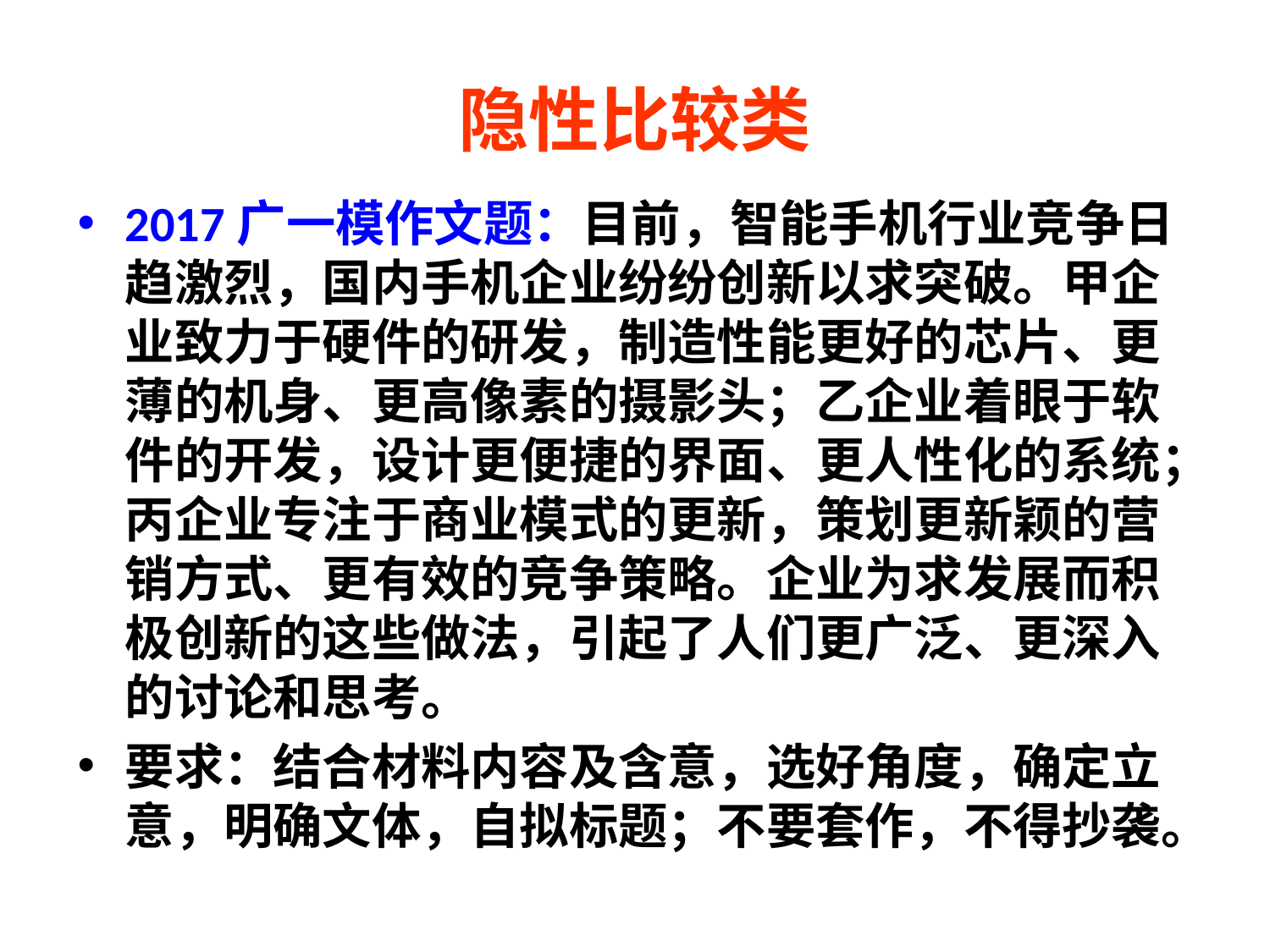

# 隐性比较类
2017广一模作文题：目前，智能手机行业竞争日趋激烈，国内手机企业纷纷创新以求突破。甲企业致力于硬件的研发，制造性能更好的芯片、更薄的机身、更高像素的摄影头；乙企业着眼于软件的开发，设计更便捷的界面、更人性化的系统；丙企业专注于商业模式的更新，策划更新颖的营销方式、更有效的竞争策略。企业为求发展而积极创新的这些做法，引起了人们更广泛、更深入的讨论和思考。
要求：结合材料内容及含意，选好角度，确定立意，明确文体，自拟标题；不要套作，不得抄袭。